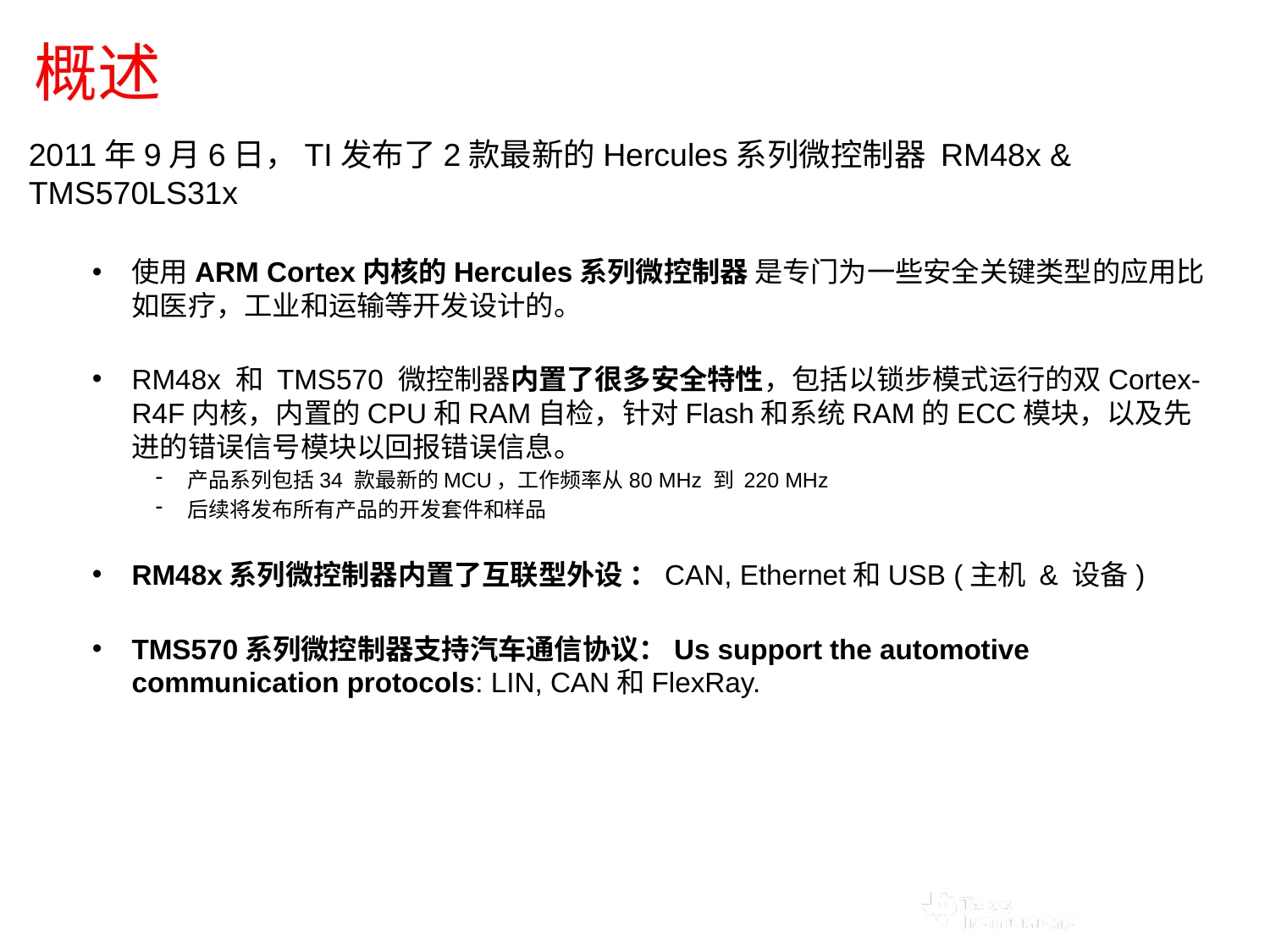

概述
2011年9月6日，TI发布了2款最新的Hercules系列微控制器 RM48x & TMS570LS31x
使用ARM Cortex内核的Hercules系列微控制器 是专门为一些安全关键类型的应用比如医疗，工业和运输等开发设计的。
RM48x 和 TMS570 微控制器内置了很多安全特性，包括以锁步模式运行的双Cortex-R4F内核，内置的CPU和RAM自检，针对Flash和系统RAM的ECC模块，以及先进的错误信号模块以回报错误信息。
产品系列包括34 款最新的MCU，工作频率从80 MHz 到 220 MHz
后续将发布所有产品的开发套件和样品

RM48x系列微控制器内置了互联型外设 ：CAN, Ethernet和USB (主机 & 设备)
TMS570系列微控制器支持汽车通信协议：Us support the automotive communication protocols: LIN, CAN和FlexRay.